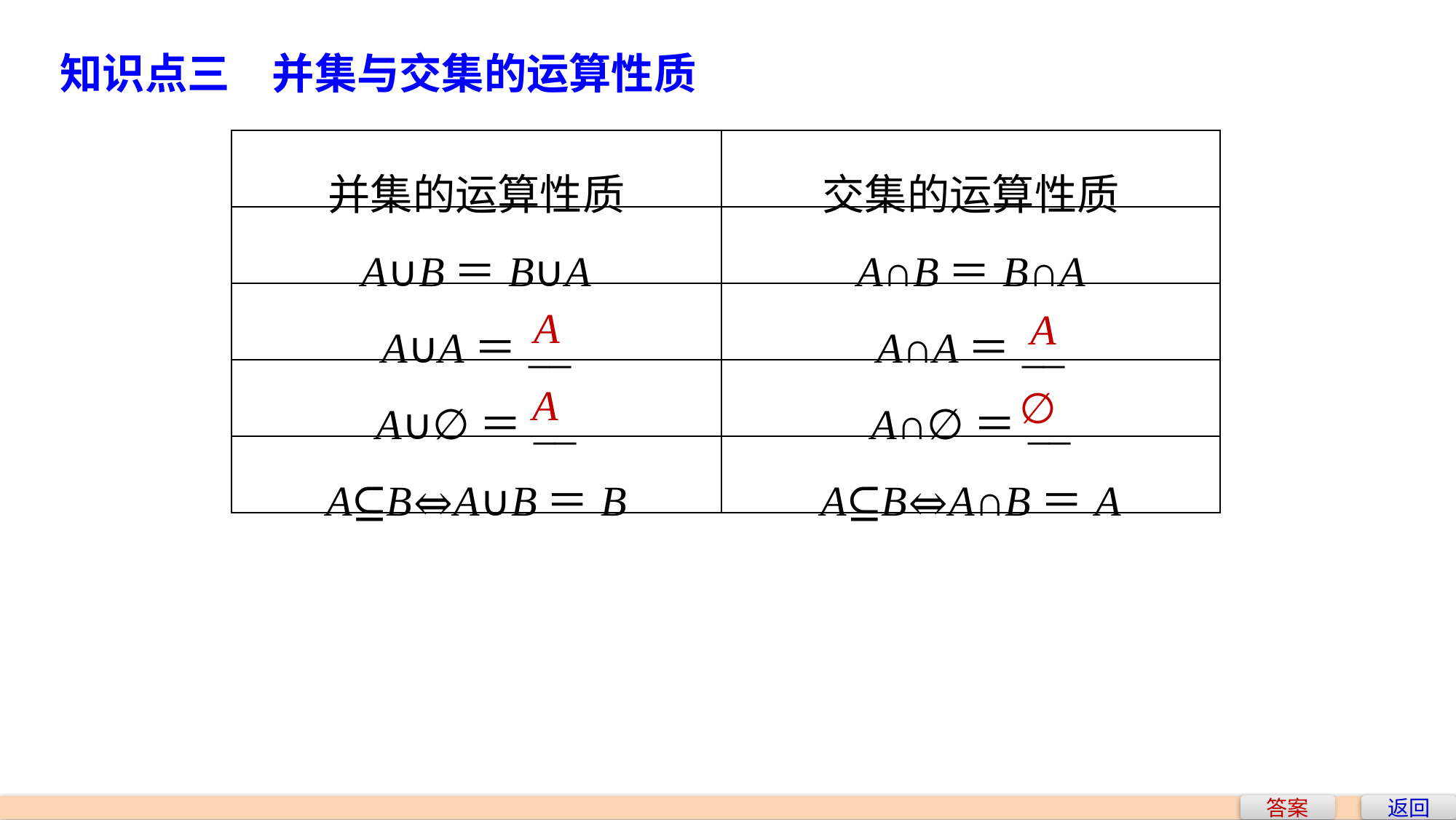

知识点三　并集与交集的运算性质
| 并集的运算性质 | 交集的运算性质 |
| --- | --- |
| A∪B＝B∪A | A∩B＝B∩A |
| A∪A＝\_\_ | A∩A＝\_\_ |
| A∪∅＝\_\_ | A∩∅＝\_\_ |
| A⊆B⇔A∪B＝B | A⊆B⇔A∩B＝A |
A
A
A
∅
答案
返回